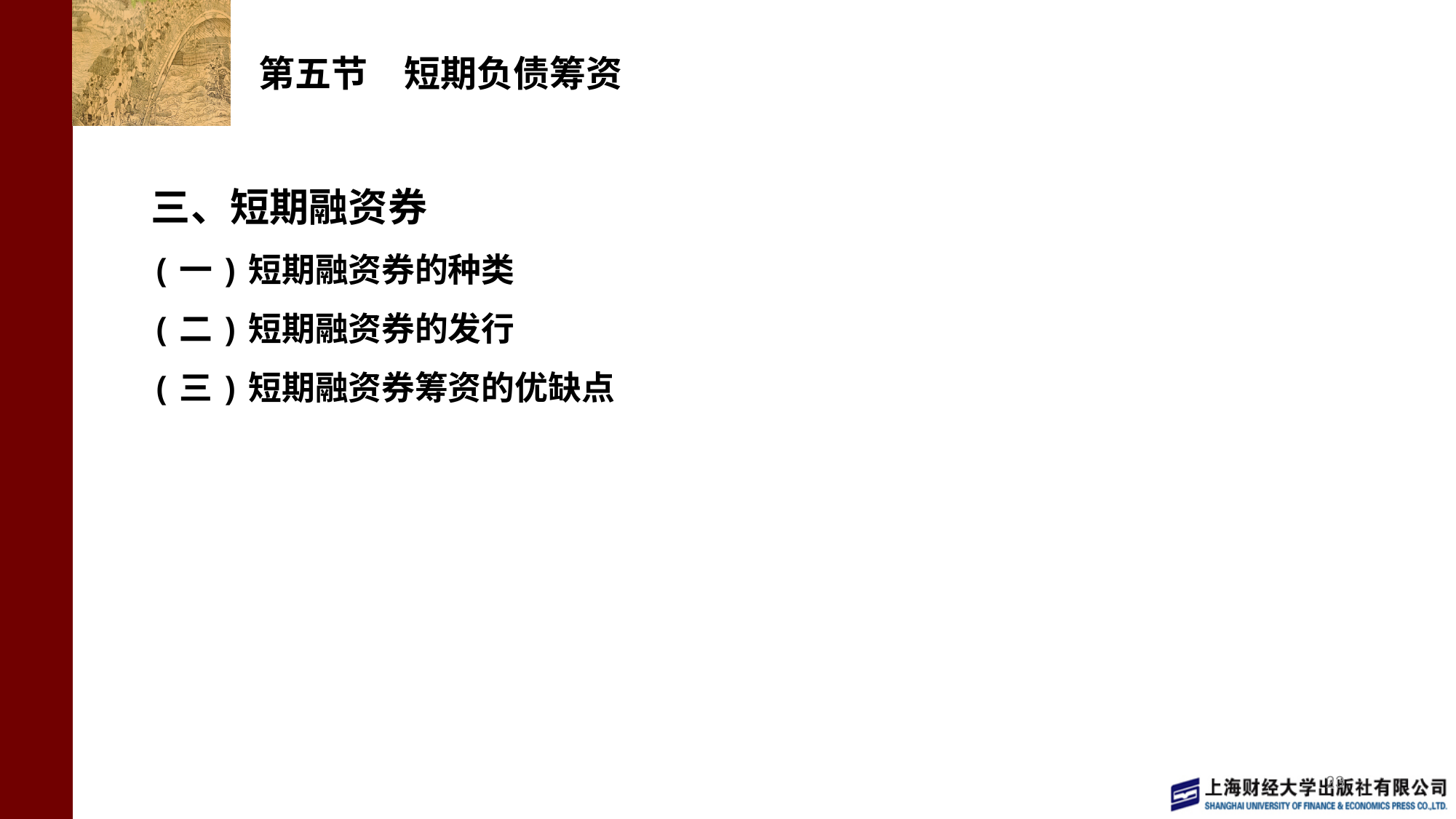

# 第五节　短期负债筹资
三、短期融资券
(一)短期融资券的种类
(二)短期融资券的发行
(三)短期融资券筹资的优缺点

23